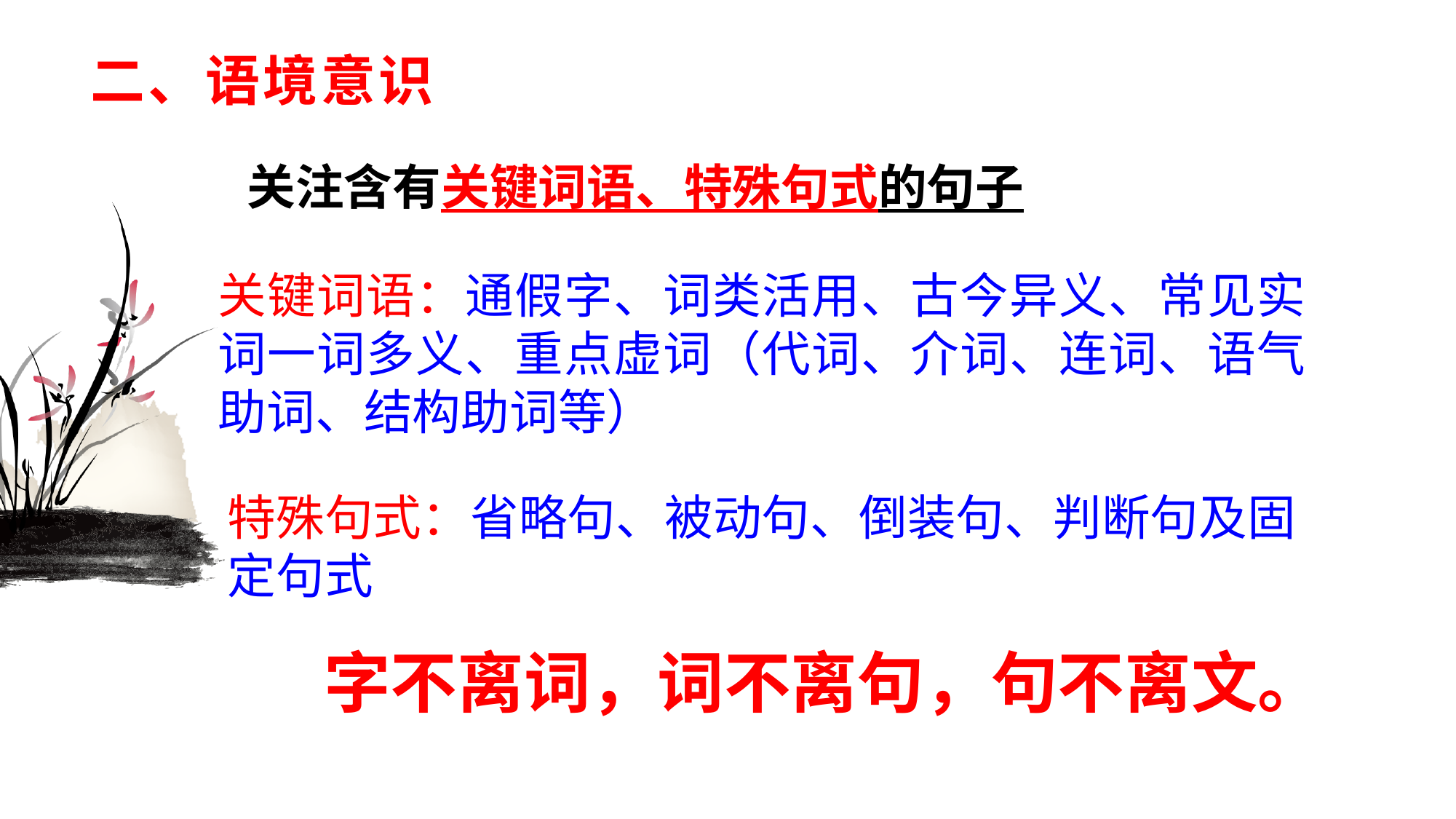

# 二、语境意识
关注含有关键词语、特殊句式的句子
关键词语：通假字、词类活用、古今异义、常见实词一词多义、重点虚词（代词、介词、连词、语气助词、结构助词等）
特殊句式：省略句、被动句、倒装句、判断句及固
定句式
字不离词，词不离句，句不离文。